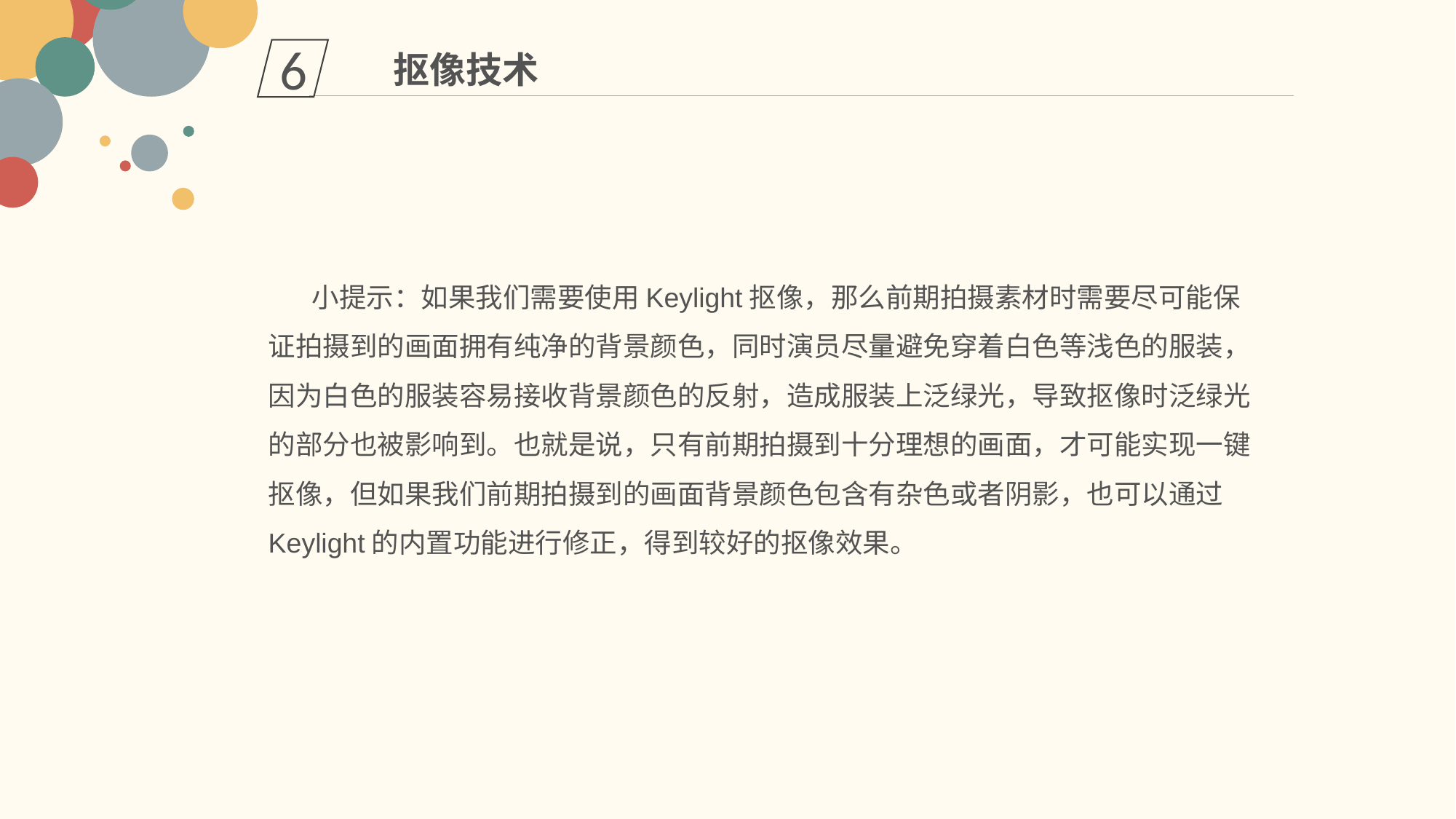

6
抠像技术
      小提示：如果我们需要使用Keylight抠像，那么前期拍摄素材时需要尽可能保证拍摄到的画面拥有纯净的背景颜色，同时演员尽量避免穿着白色等浅色的服装，因为白色的服装容易接收背景颜色的反射，造成服装上泛绿光，导致抠像时泛绿光的部分也被影响到。也就是说，只有前期拍摄到十分理想的画面，才可能实现一键抠像，但如果我们前期拍摄到的画面背景颜色包含有杂色或者阴影，也可以通过Keylight的内置功能进行修正，得到较好的抠像效果。